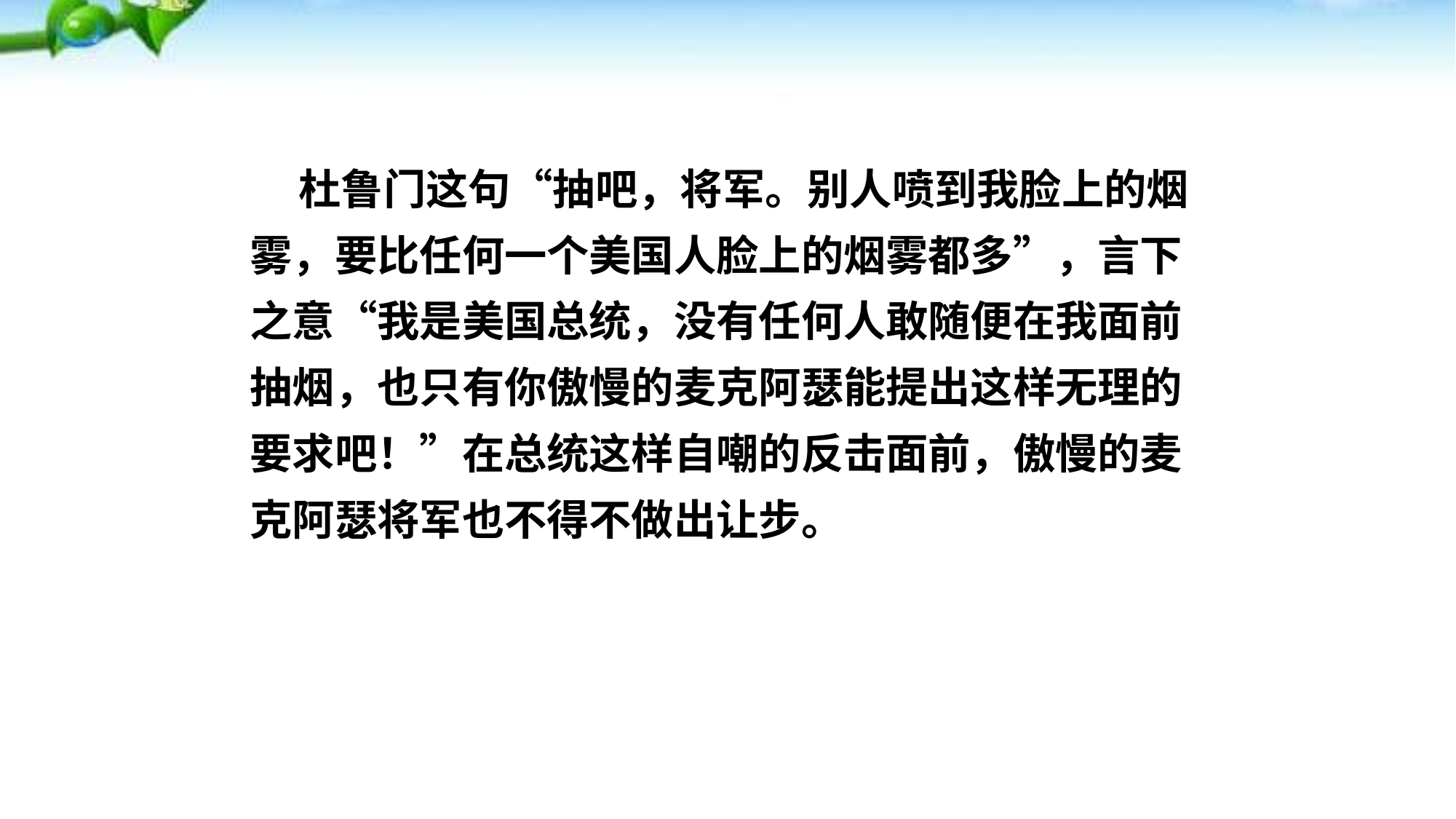

杜鲁门这句“抽吧，将军。别人喷到我脸上的烟雾，要比任何一个美国人脸上的烟雾都多”，言下之意“我是美国总统，没有任何人敢随便在我面前抽烟，也只有你傲慢的麦克阿瑟能提出这样无理的要求吧！”在总统这样自嘲的反击面前，傲慢的麦克阿瑟将军也不得不做出让步。